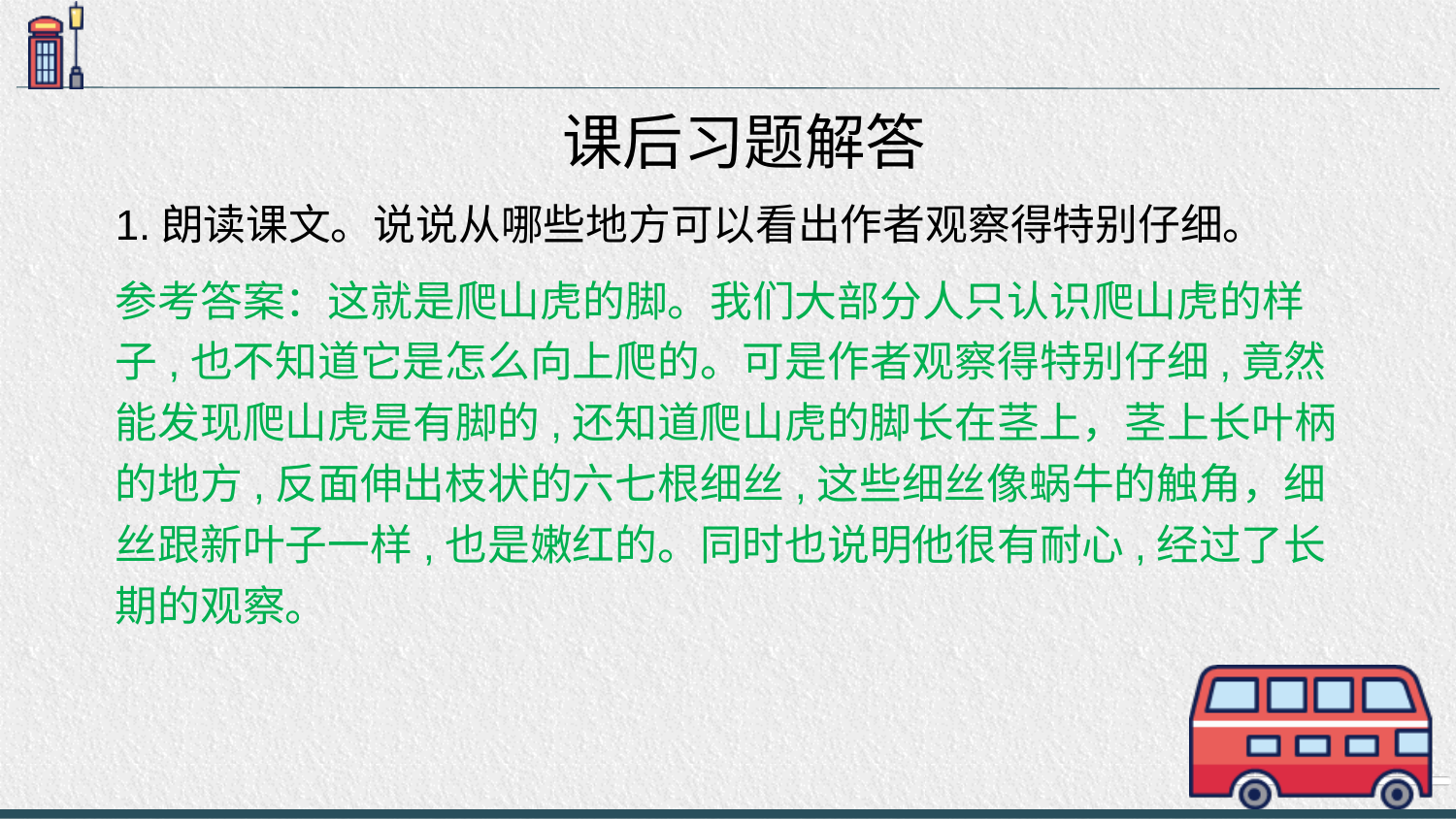

# 课后习题解答
1.朗读课文。说说从哪些地方可以看出作者观察得特别仔细。
参考答案：这就是爬山虎的脚。我们大部分人只认识爬山虎的样子,也不知道它是怎么向上爬的。可是作者观察得特别仔细,竟然能发现爬山虎是有脚的,还知道爬山虎的脚长在茎上，茎上长叶柄的地方,反面伸出枝状的六七根细丝,这些细丝像蜗牛的触角，细丝跟新叶子一样,也是嫩红的。同时也说明他很有耐心,经过了长期的观察。